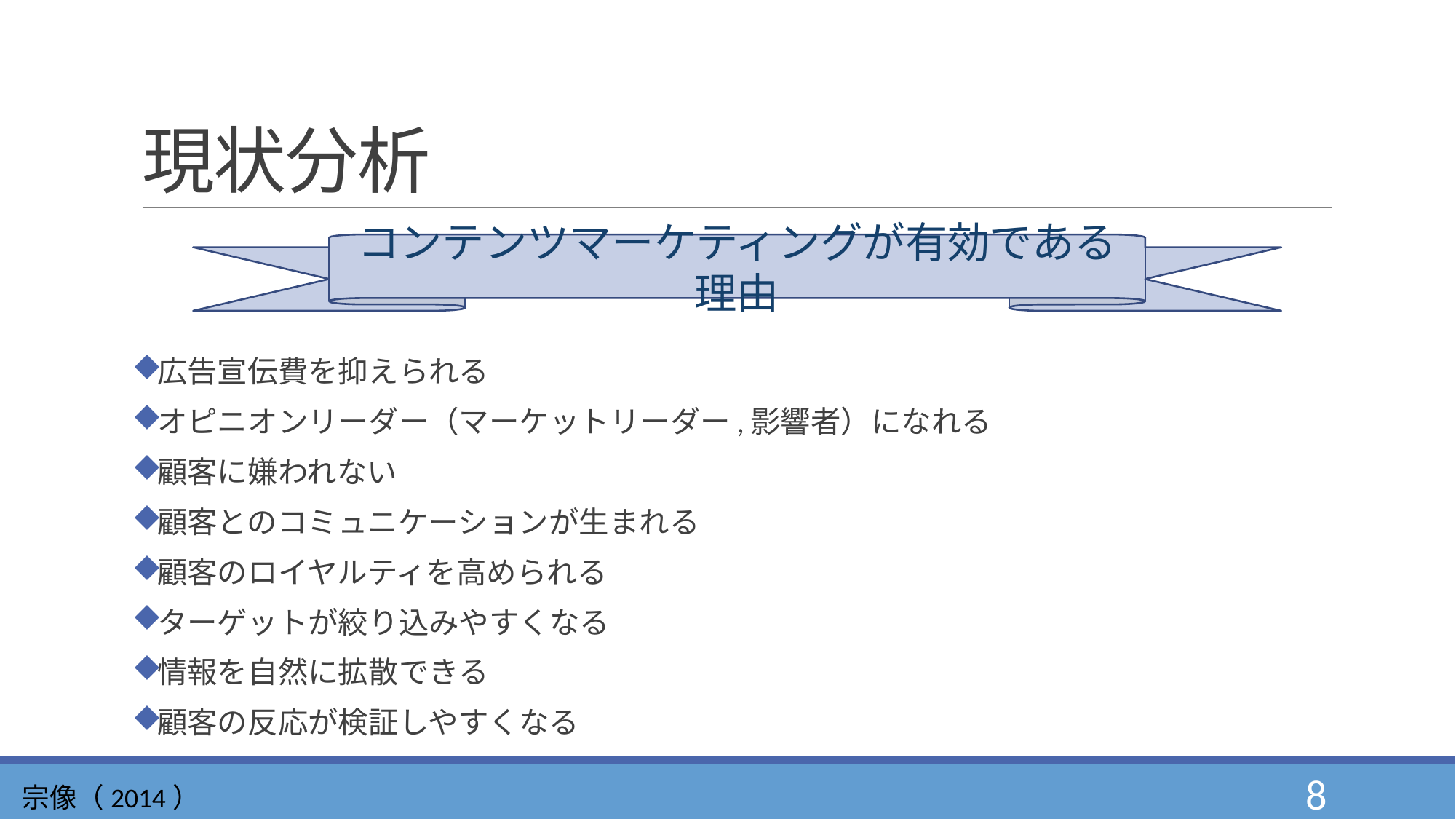

# 現状分析

広告宣伝費を抑えられる
オピニオンリーダー（マーケットリーダー,影響者）になれる
顧客に嫌われない
顧客とのコミュニケーションが生まれる
顧客のロイヤルティを高められる
ターゲットが絞り込みやすくなる
情報を自然に拡散できる
顧客の反応が検証しやすくなる
コンテンツマーケティングが有効である理由
8
宗像（2014）